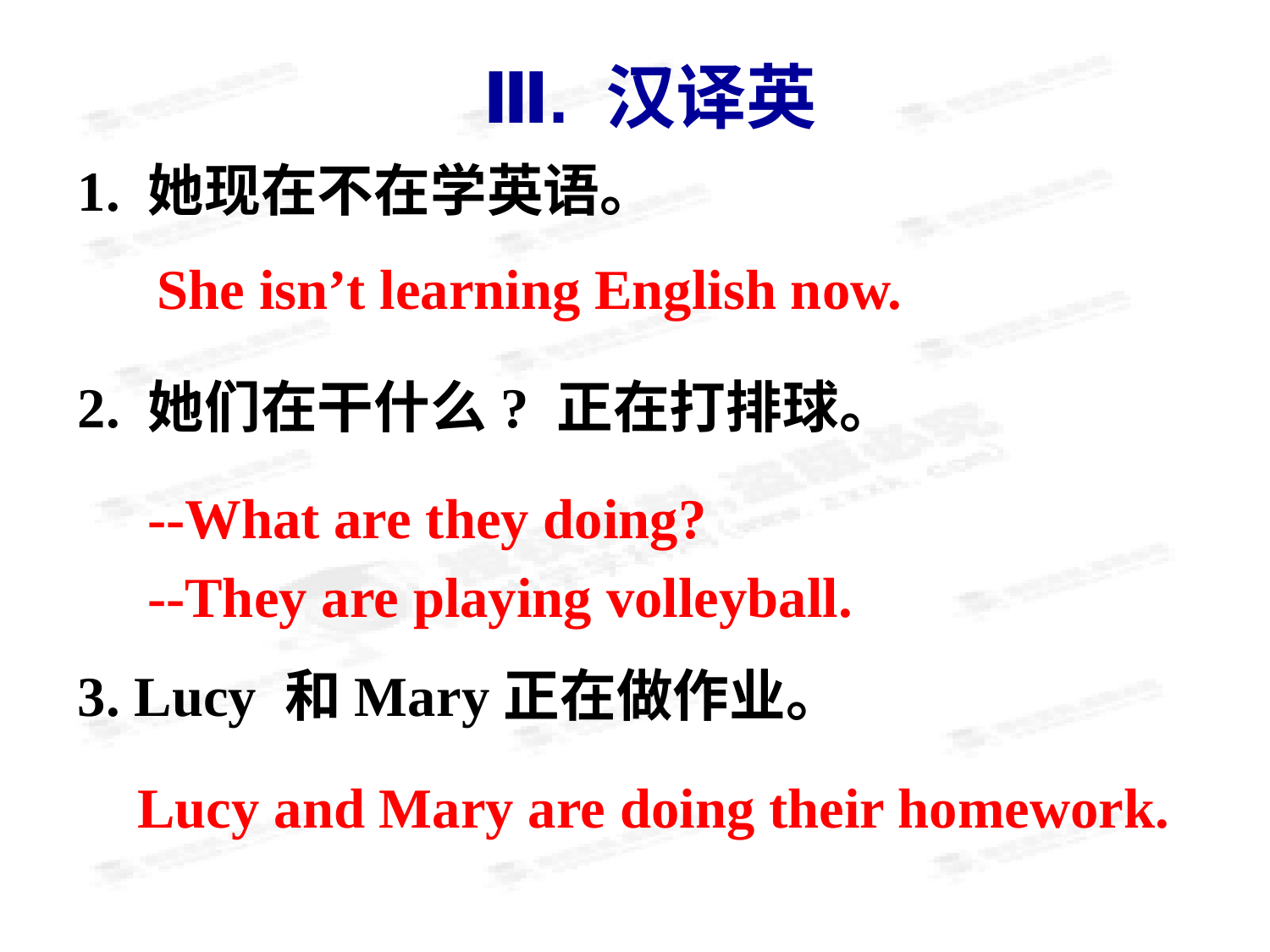

Ⅲ. 汉译英
1. 她现在不在学英语。

2. 她们在干什么? 正在打排球。

3. Lucy 和Mary正在做作业。
She isn’t learning English now.
--What are they doing?
--They are playing volleyball.
Lucy and Mary are doing their homework.